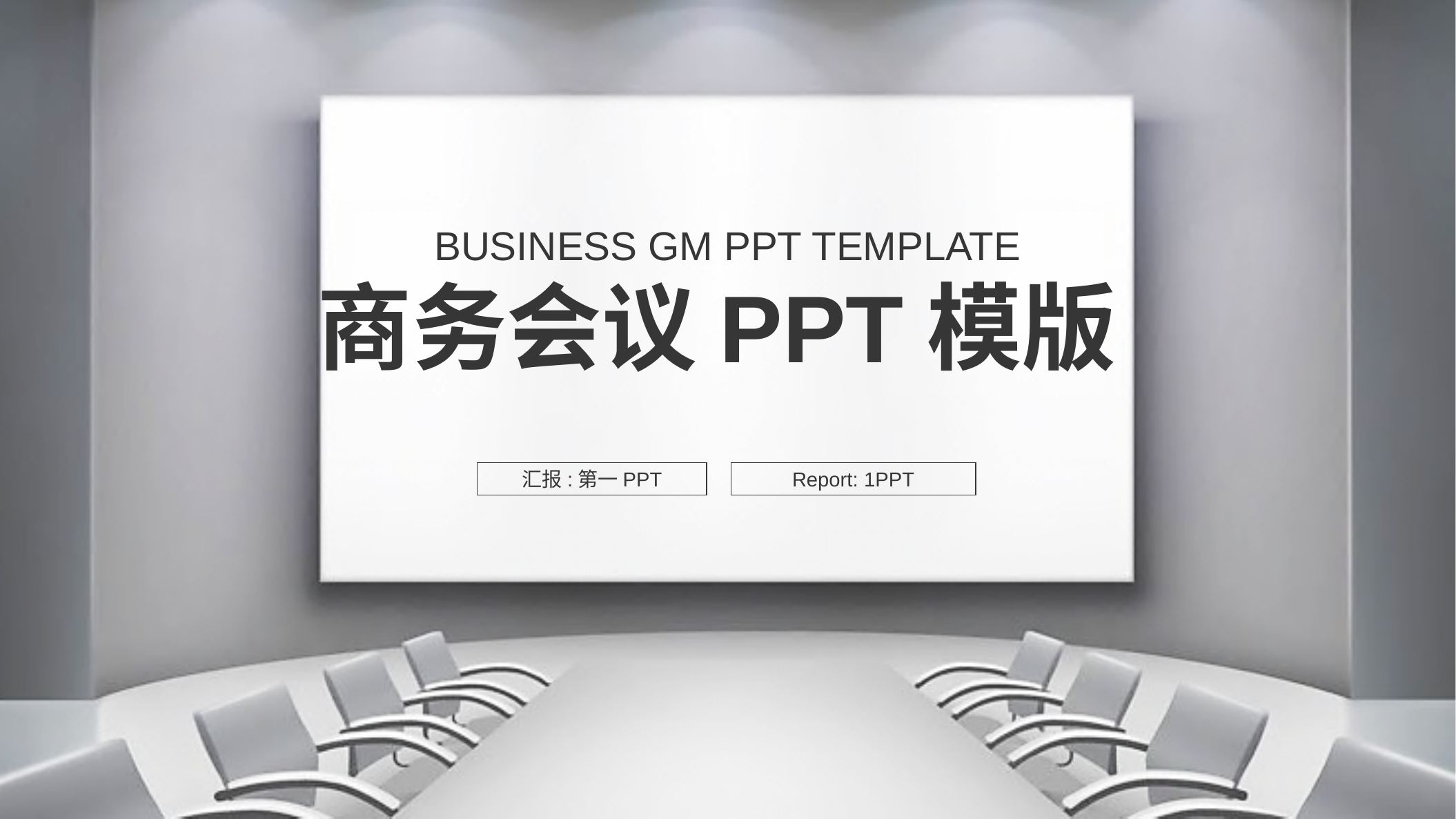

BUSINESS GM PPT TEMPLATE
商务会议PPT模版
汇报:第一PPT
Report: 1PPT